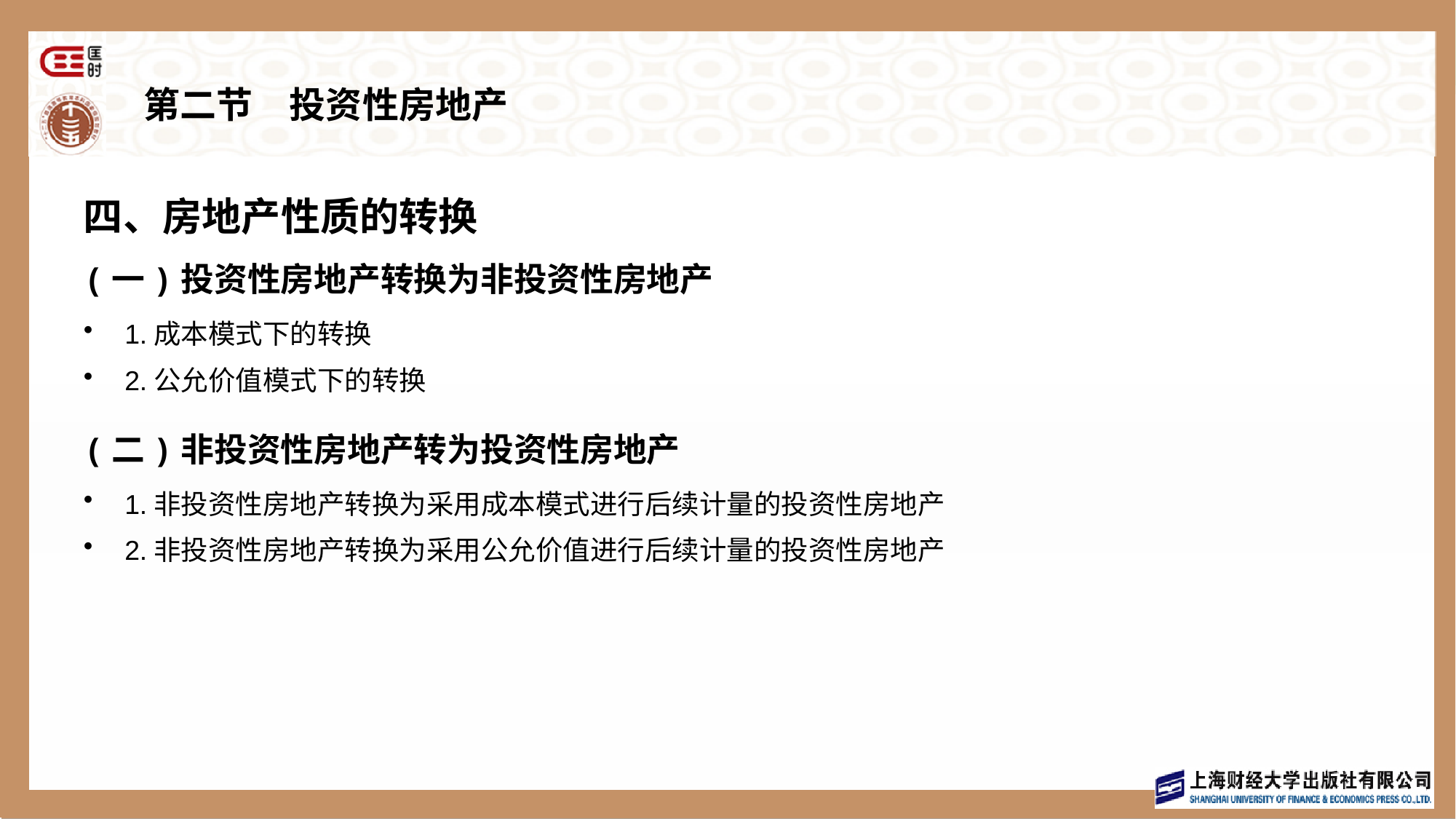

# 第二节　投资性房地产
四、房地产性质的转换
(一)投资性房地产转换为非投资性房地产
1.成本模式下的转换
2.公允价值模式下的转换
(二)非投资性房地产转为投资性房地产
1.非投资性房地产转换为采用成本模式进行后续计量的投资性房地产
2.非投资性房地产转换为采用公允价值进行后续计量的投资性房地产